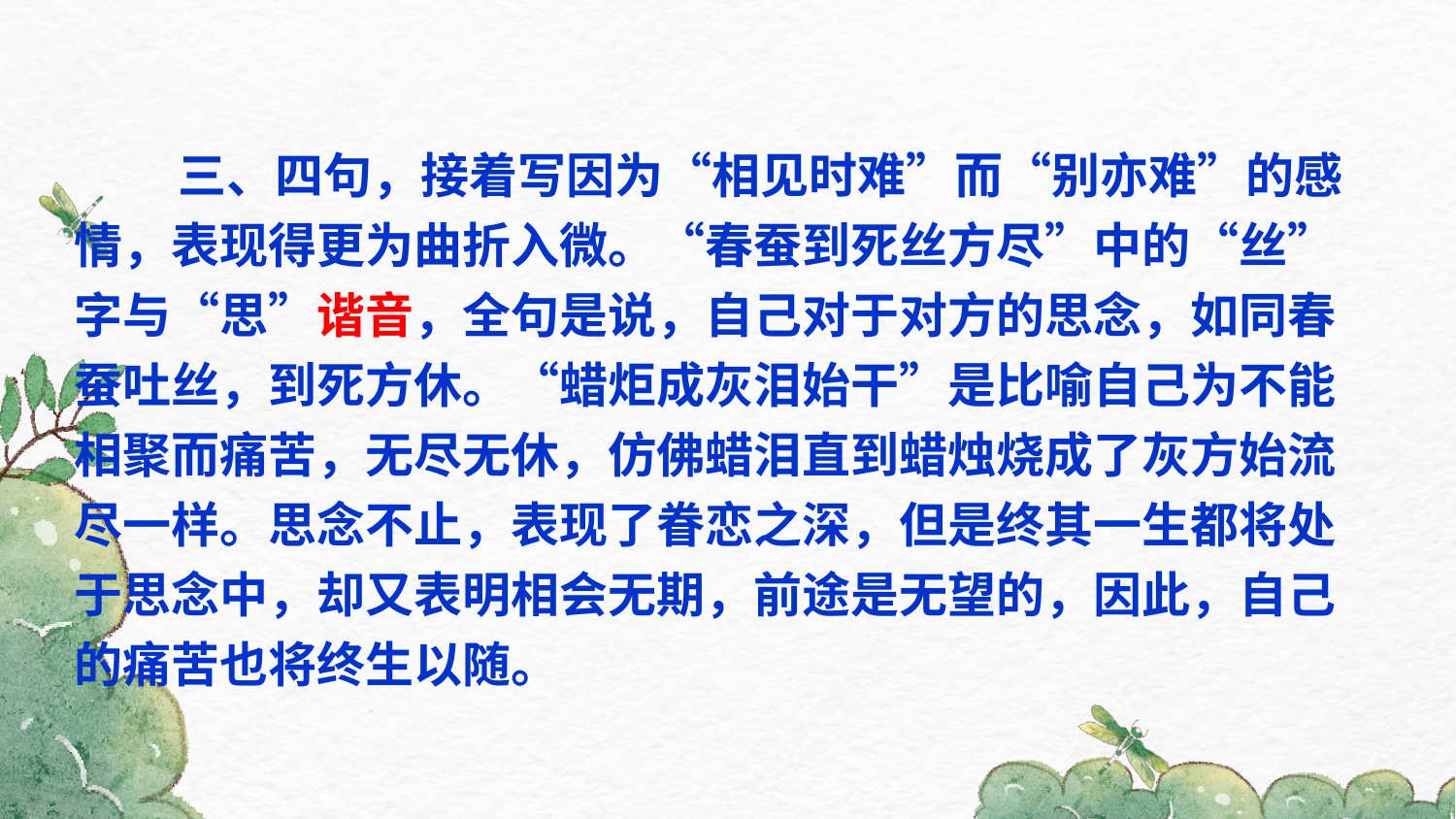

#
    　三、四句，接着写因为“相见时难”而“别亦难”的感情，表现得更为曲折入微。“春蚕到死丝方尽”中的“丝”字与“思”谐音，全句是说，自己对于对方的思念，如同春蚕吐丝，到死方休。“蜡炬成灰泪始干”是比喻自己为不能相聚而痛苦，无尽无休，仿佛蜡泪直到蜡烛烧成了灰方始流尽一样。思念不止，表现了眷恋之深，但是终其一生都将处于思念中，却又表明相会无期，前途是无望的，因此，自己的痛苦也将终生以随。